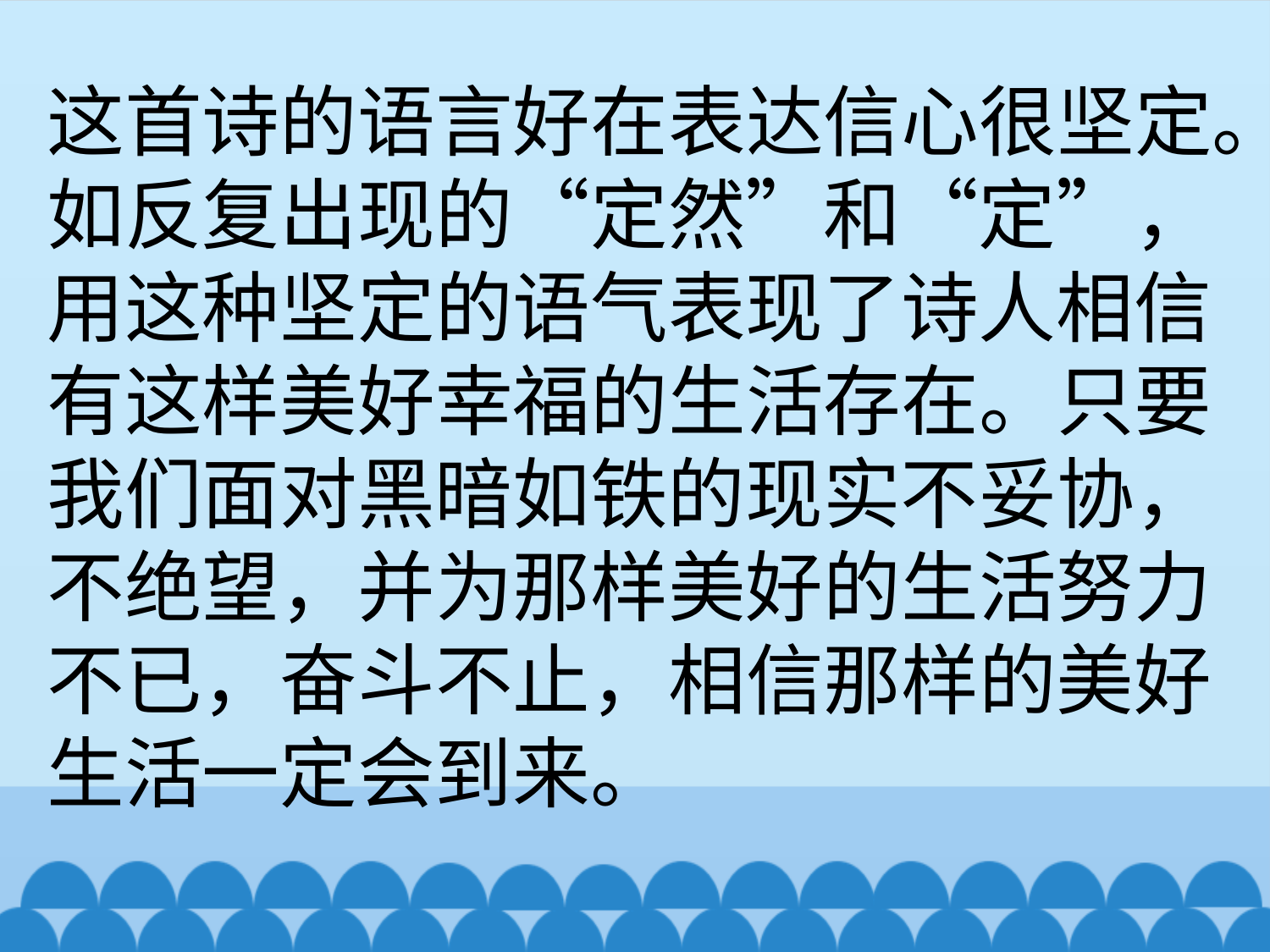

这首诗的语言好在表达信心很坚定。如反复出现的“定然”和“定”，用这种坚定的语气表现了诗人相信有这样美好幸福的生活存在。只要我们面对黑暗如铁的现实不妥协，
不绝望，并为那样美好的生活努力不已，奋斗不止，相信那样的美好生活一定会到来。